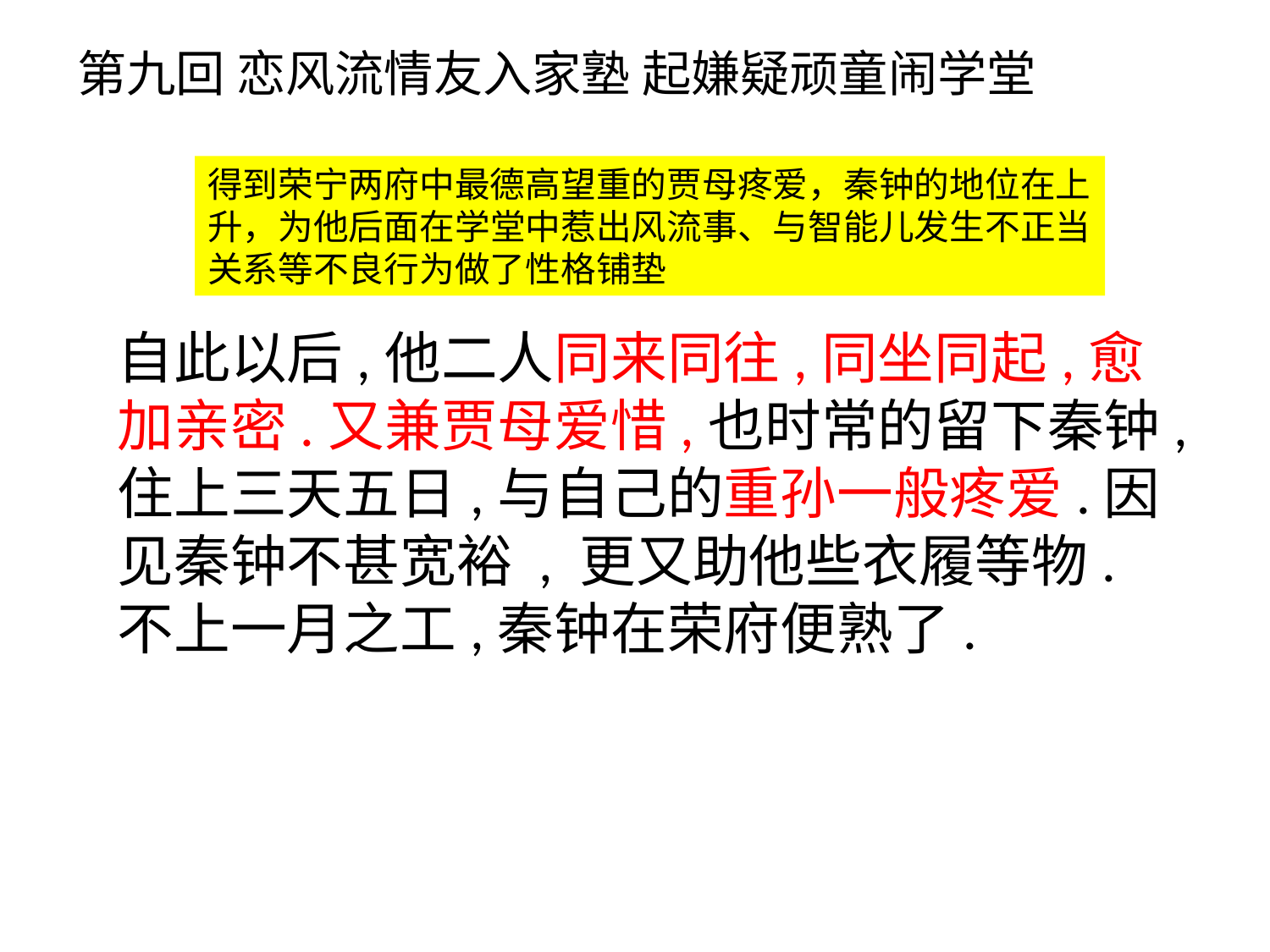

第九回 恋风流情友入家塾 起嫌疑顽童闹学堂
得到荣宁两府中最德高望重的贾母疼爱，秦钟的地位在上升，为他后面在学堂中惹出风流事、与智能儿发生不正当关系等不良行为做了性格铺垫
自此以后,他二人同来同往,同坐同起,愈加亲密.又兼贾母爱惜,也时常的留下秦钟,住上三天五日,与自己的重孙一般疼爱.因见秦钟不甚宽裕 , 更又助他些衣履等物.不上一月之工,秦钟在荣府便熟了.